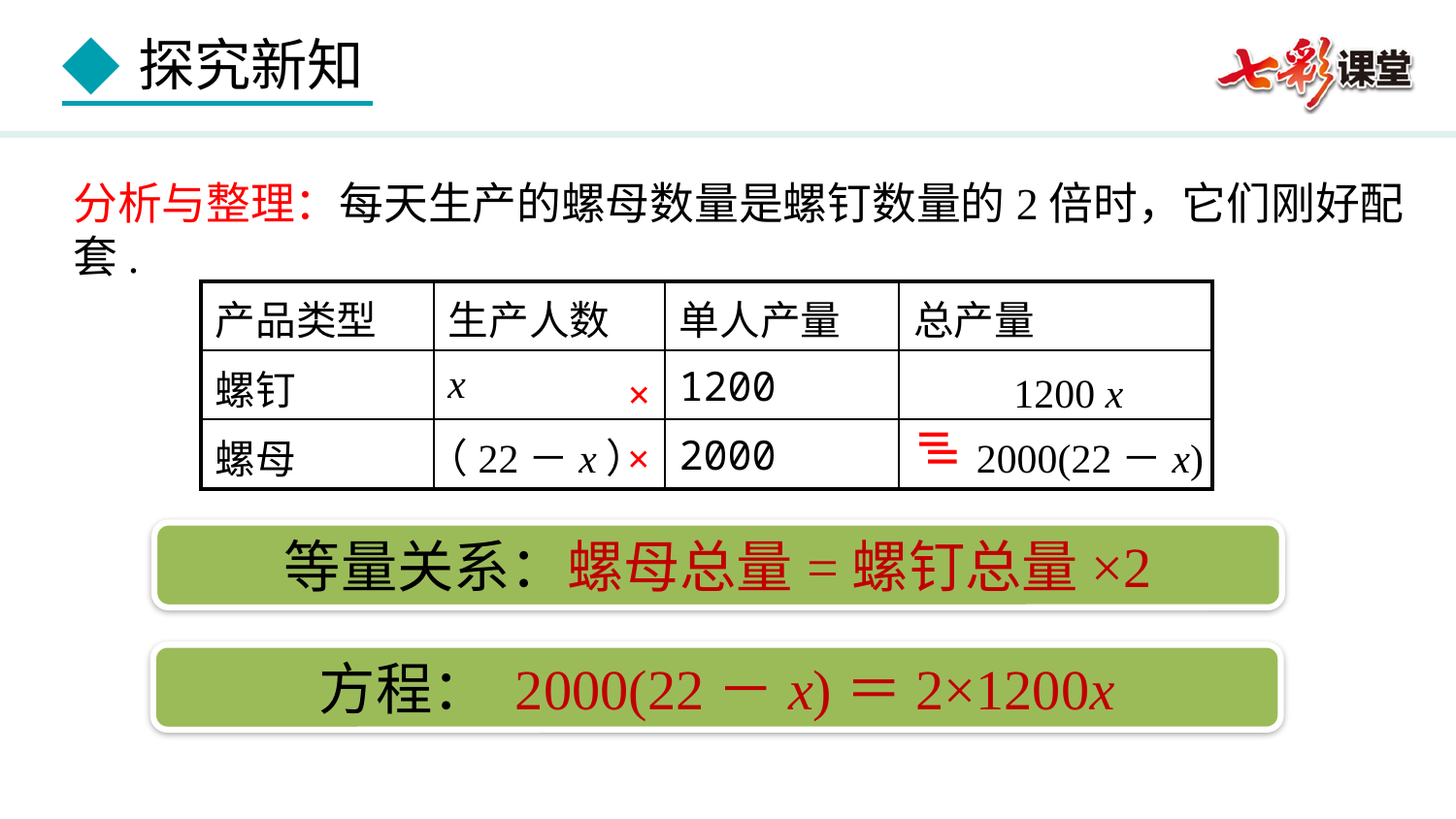

分析与整理：每天生产的螺母数量是螺钉数量的2倍时，它们刚好配套.
| 产品类型 | 生产人数 | 单人产量 | 总产量 |
| --- | --- | --- | --- |
| 螺钉 | x | 1200 |  |
| 螺母 |  | 2000 |  |
 ＝
×
1200 x
×
＝
2000(22－x)
（22－x）
等量关系：螺母总量=螺钉总量×2
方程： 2000(22－x)＝2×1200x